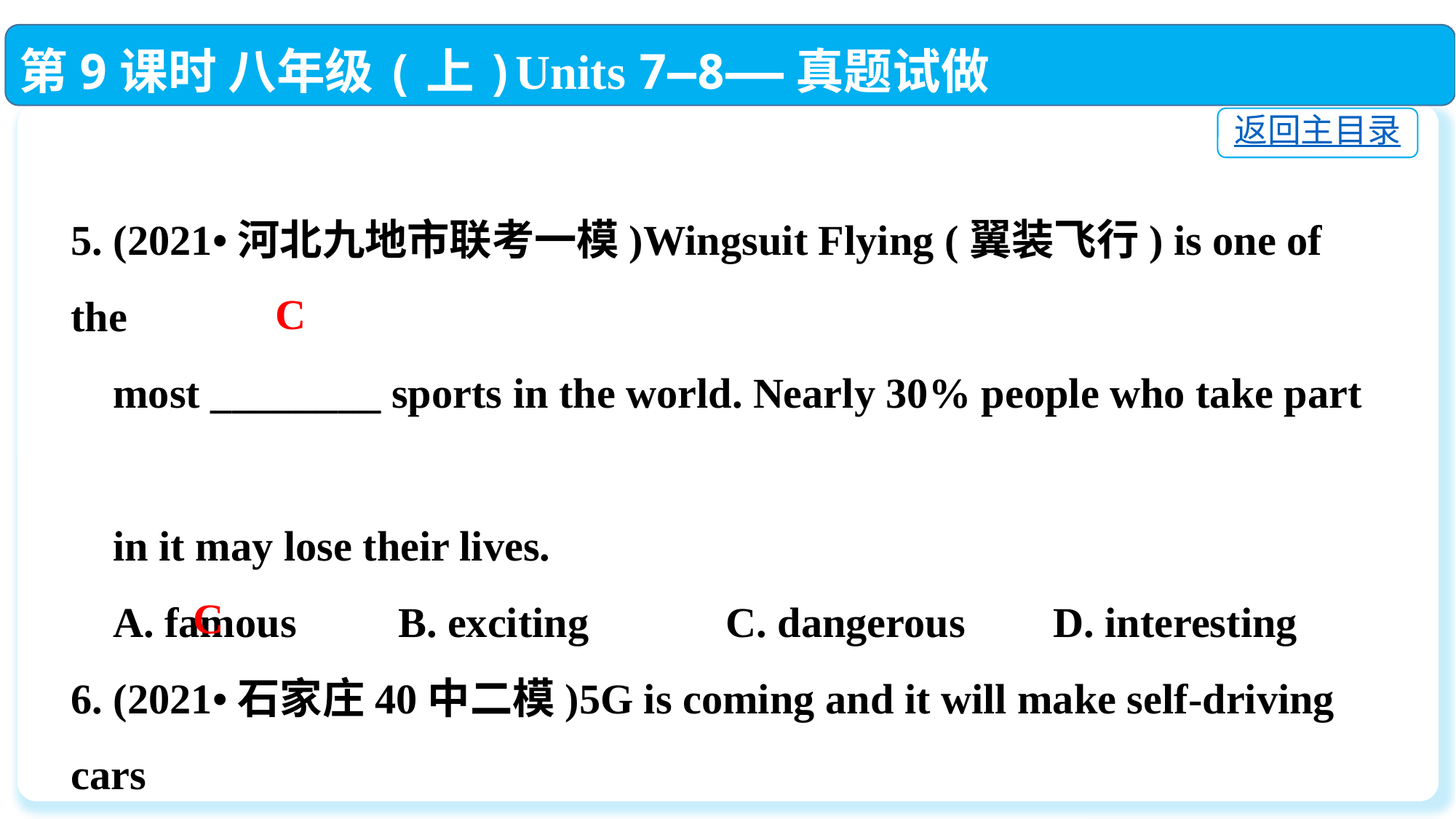

第9课时 八年级(上)Units 7—8——真题试做

返回主目录
5. (2021•河北九地市联考一模)Wingsuit Flying (翼装飞行) is one of the
    most ________ sports in the world. Nearly 30% people who take part
    in it may lose their lives.
    A. famous	B. exciting		C. dangerous	D. interesting
6. (2021•石家庄40中二模)5G is coming and it will make self-driving cars
     ________ .
     A. quick		B. quickly		C. possible		D. possibly
C
C